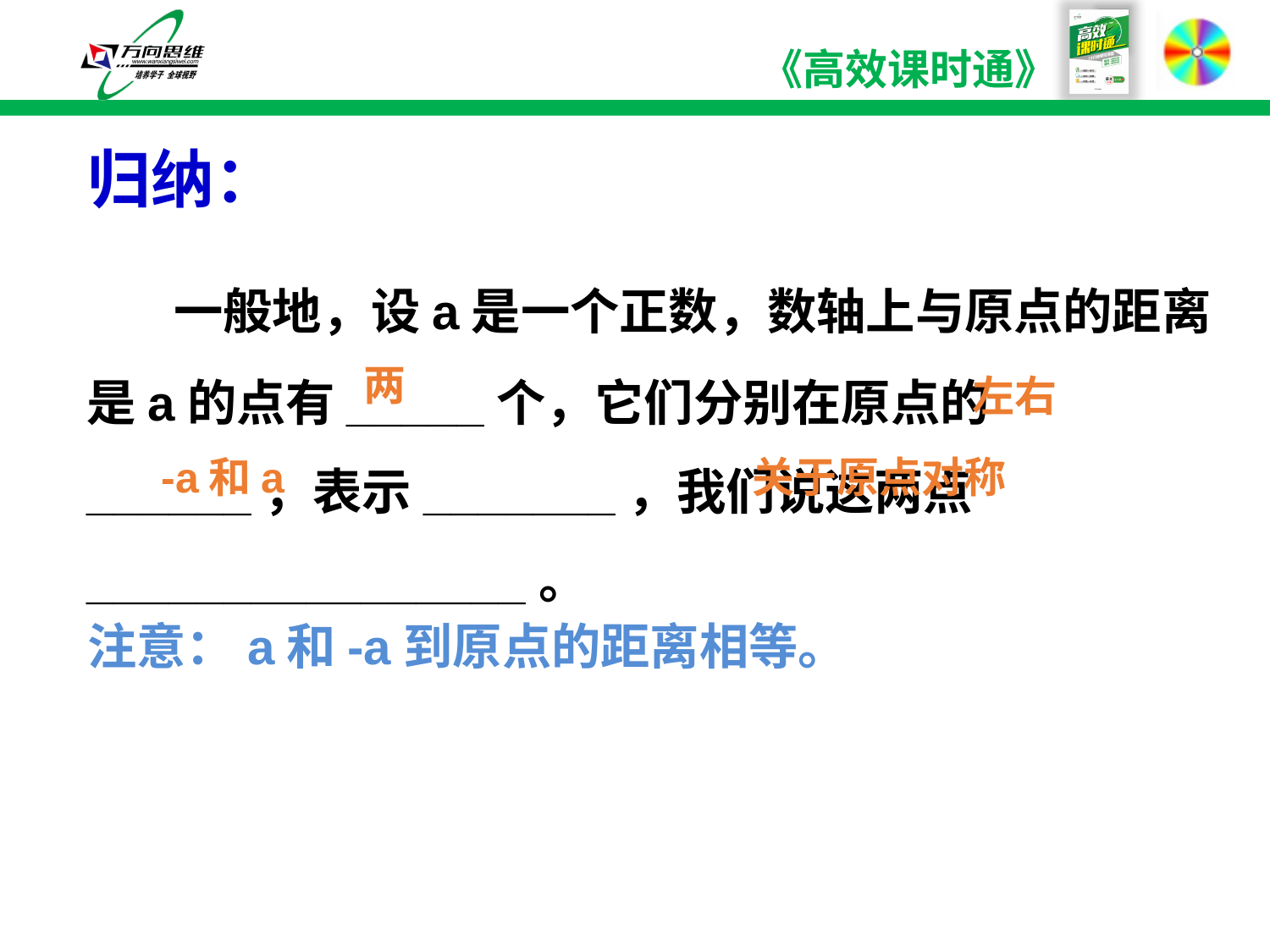

归纳：
     一般地，设a是一个正数，数轴上与原点的距离是a的点有_____个，它们分别在原点的______，表示_______，我们说这两点________________。
两
左右
-a和a
关于原点对称
注意：a和-a到原点的距离相等。